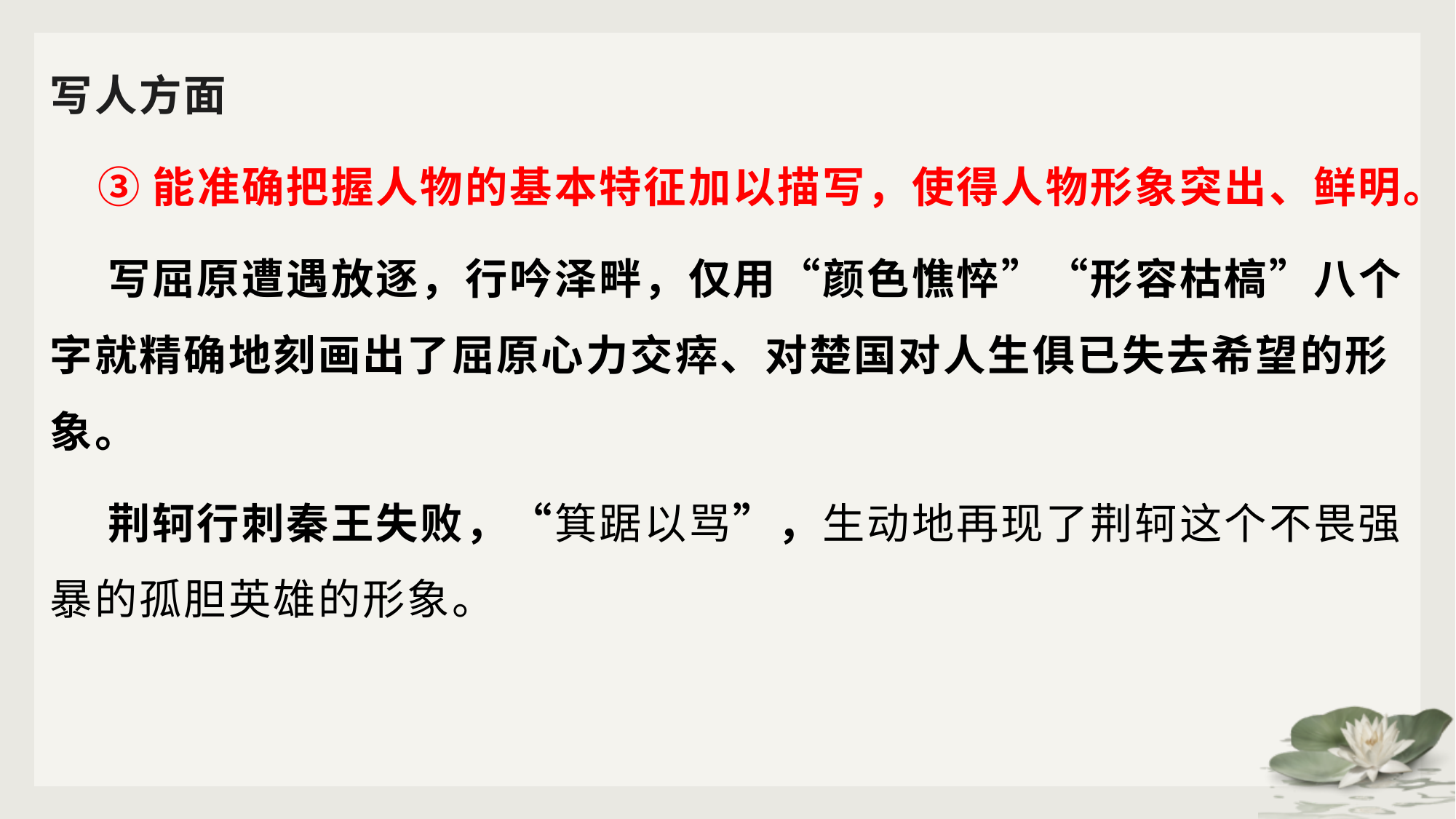

写人方面
    ③能准确把握人物的基本特征加以描写，使得人物形象突出、鲜明。
    写屈原遭遇放逐，行吟泽畔，仅用“颜色憔悴”“形容枯槁”八个字就精确地刻画出了屈原心力交瘁、对楚国对人生俱已失去希望的形象。
    荆轲行刺秦王失败，“箕踞以骂”，生动地再现了荆轲这个不畏强暴的孤胆英雄的形象。